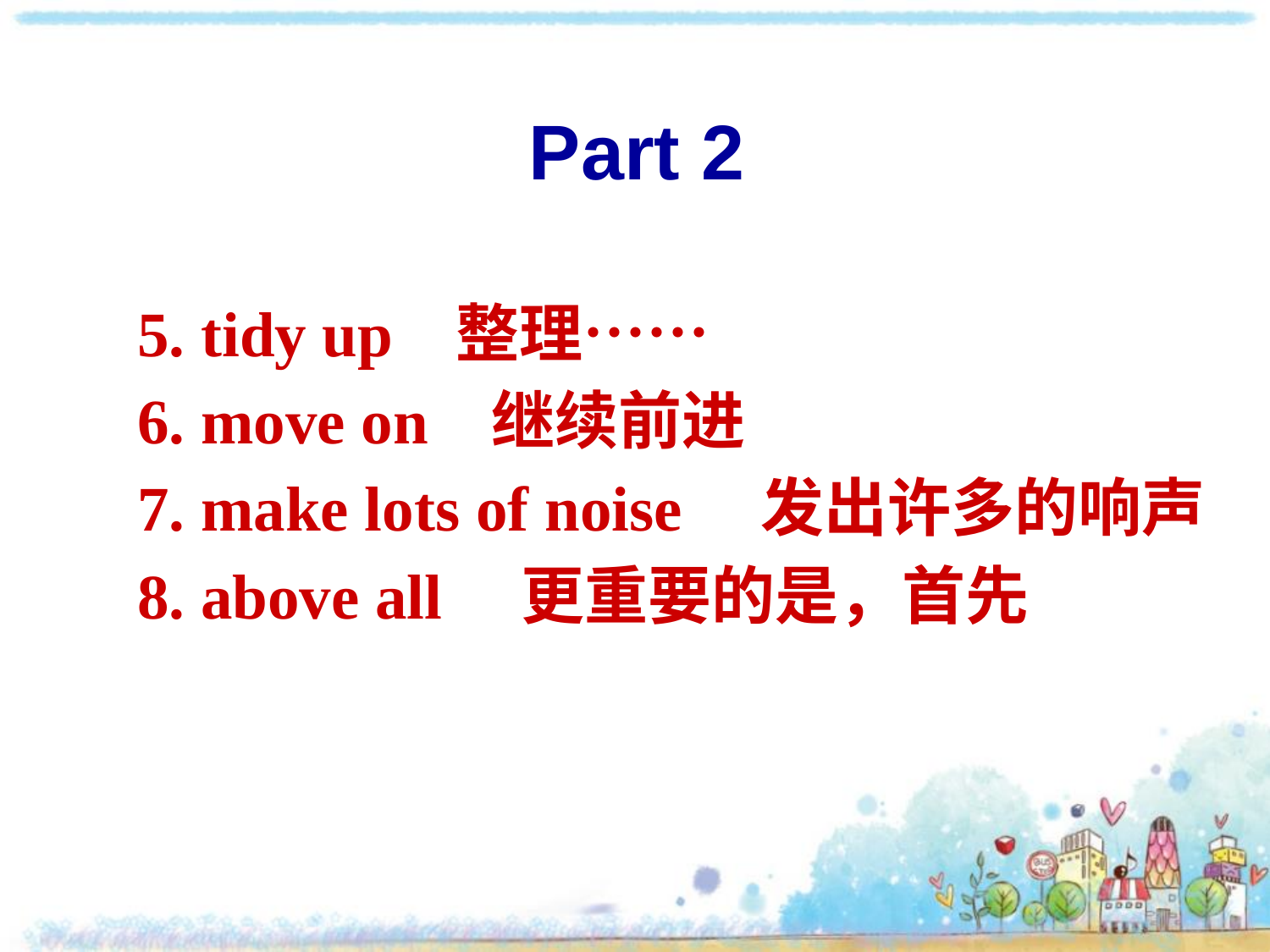

Part 2
5. tidy up   整理……
6. move on   继续前进
7. make lots of noise    发出许多的响声
8. above all    更重要的是，首先